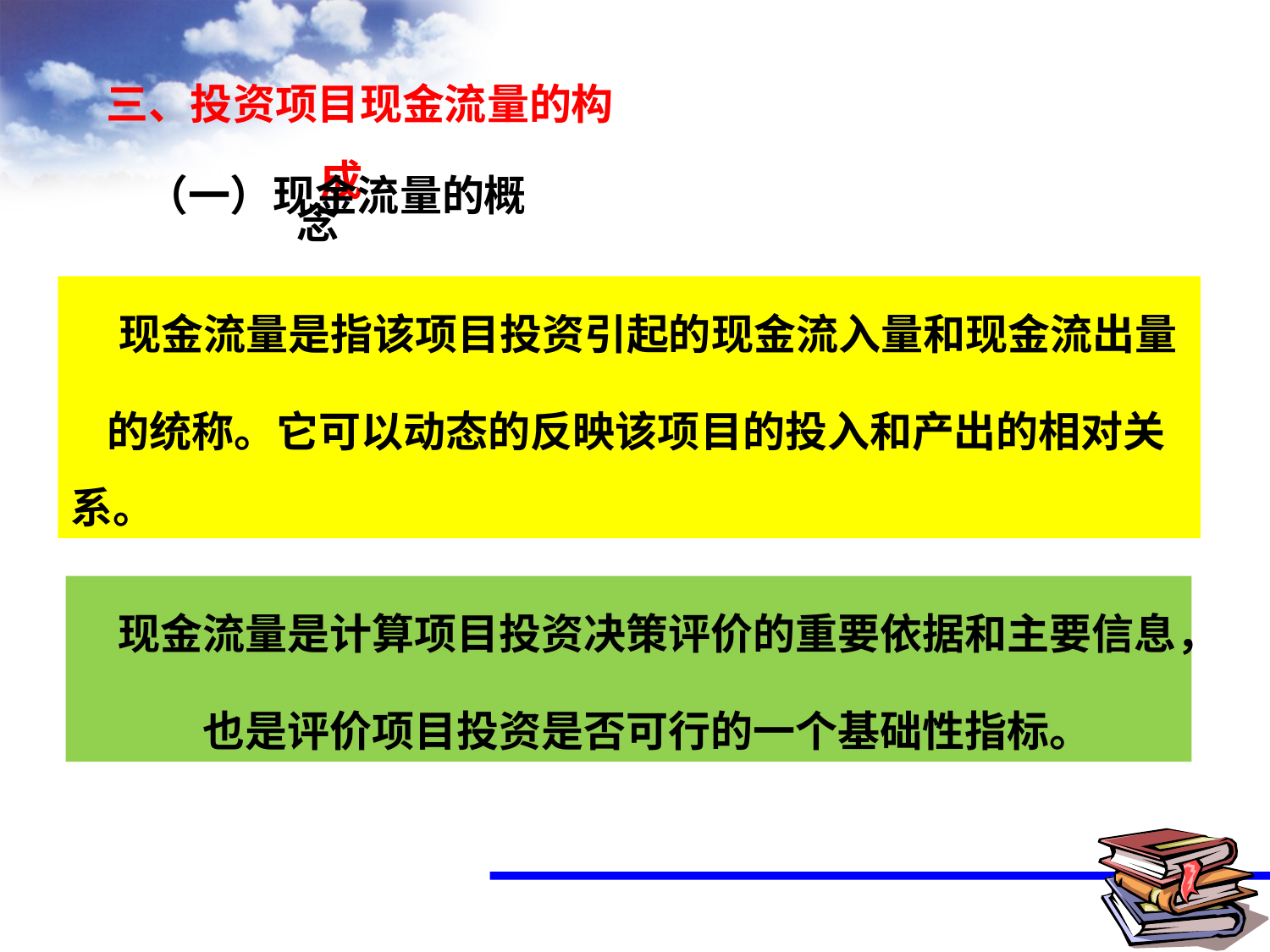

三、投资项目现金流量的构成
（一）现金流量的概念
现金流量是指该项目投资引起的现金流入量和现金流出量
的统称。它可以动态的反映该项目的投入和产出的相对关系。

现金流量是计算项目投资决策评价的重要依据和主要信息，
也是评价项目投资是否可行的一个基础性指标。